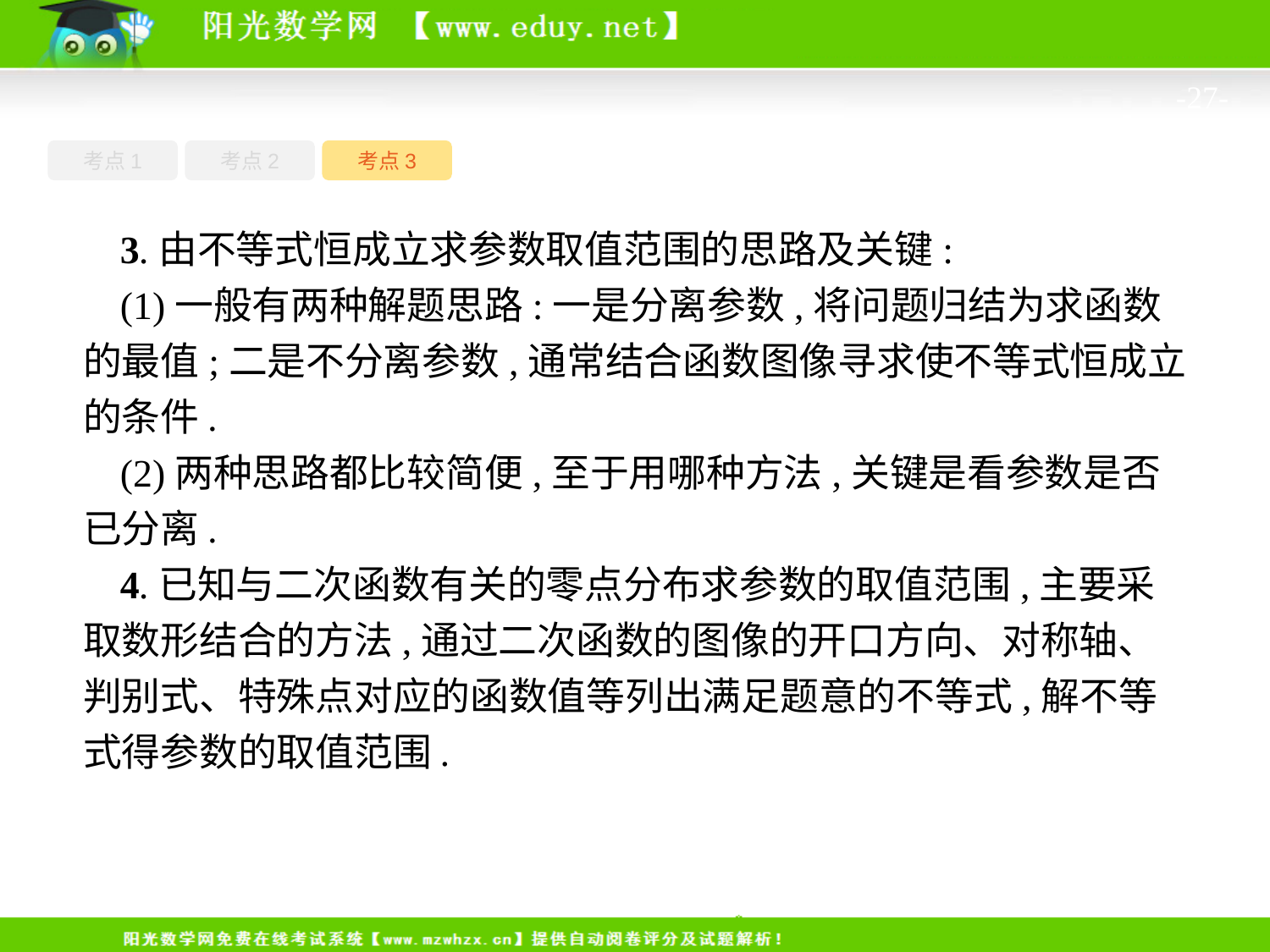

-27-
考点1
考点3
考点2
3.由不等式恒成立求参数取值范围的思路及关键:
(1)一般有两种解题思路:一是分离参数,将问题归结为求函数的最值;二是不分离参数,通常结合函数图像寻求使不等式恒成立的条件.
(2)两种思路都比较简便,至于用哪种方法,关键是看参数是否已分离.
4.已知与二次函数有关的零点分布求参数的取值范围,主要采取数形结合的方法,通过二次函数的图像的开口方向、对称轴、判别式、特殊点对应的函数值等列出满足题意的不等式,解不等式得参数的取值范围.